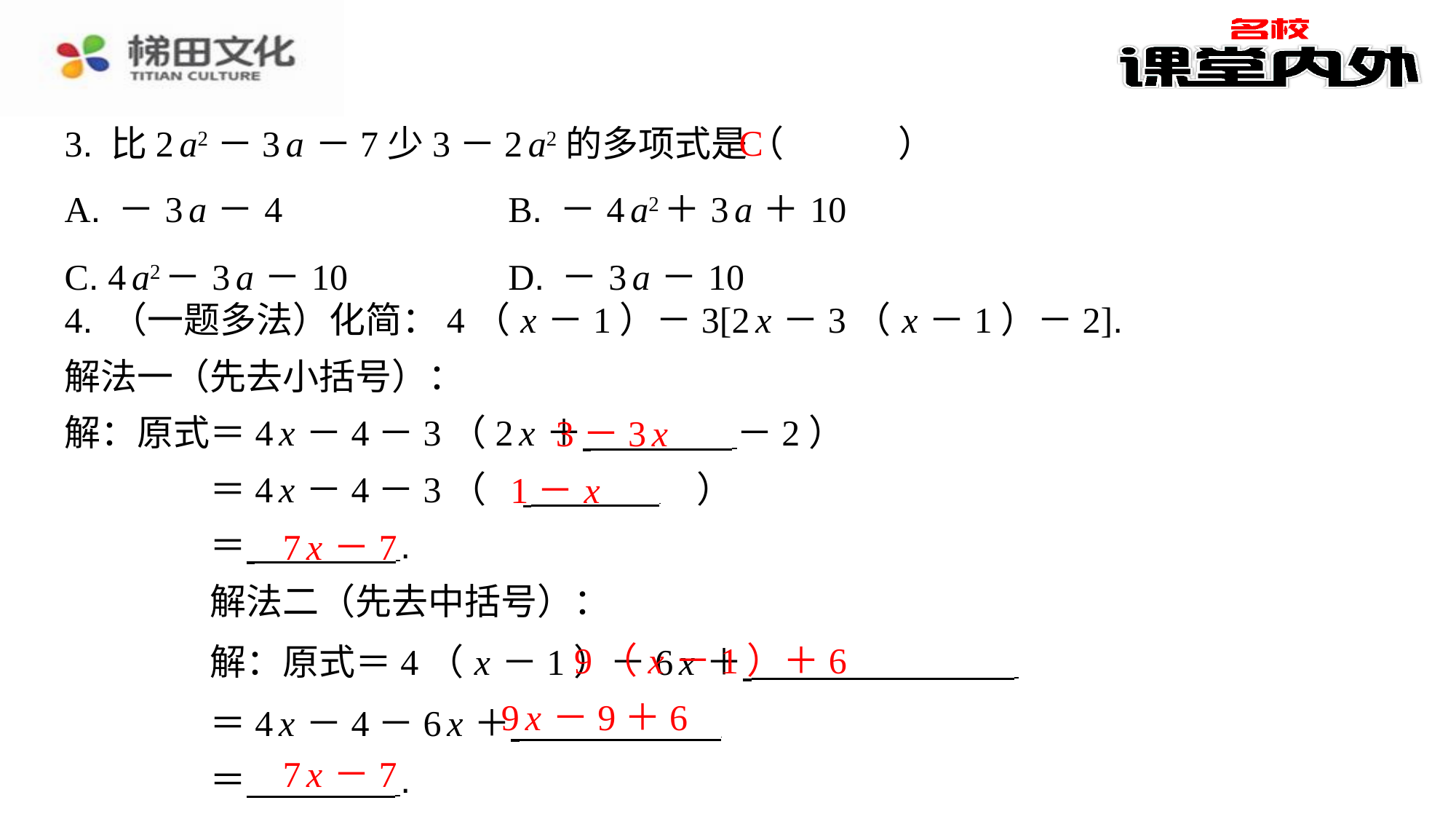

C
3. 比2 a2－3 a －7少3－2 a2的多项式是（　C　）
| A. －3 a －4 | B. －4 a2＋3 a ＋10 |
| --- | --- |
| C. 4 a2－3 a －10 | D. －3 a －10 |
4. （一题多法）化简：4（ x －1）－3[2 x －3（ x －1）－2].
解法一（先去小括号）：
解：原式＝4 x －4－3（2 x ＋                       －2）
＝4 x －4－3（　                     　）
＝                       ⁠.
解法二（先去中括号）：
解：原式＝4（ x －1）－6 x ＋                                         ⁠
＝4 x －4－6 x ＋                                ⁠
＝                       ⁠.
3－3 x
1－ x
7 x －7
9（ x －1）＋6
9 x －9＋6
7 x －7